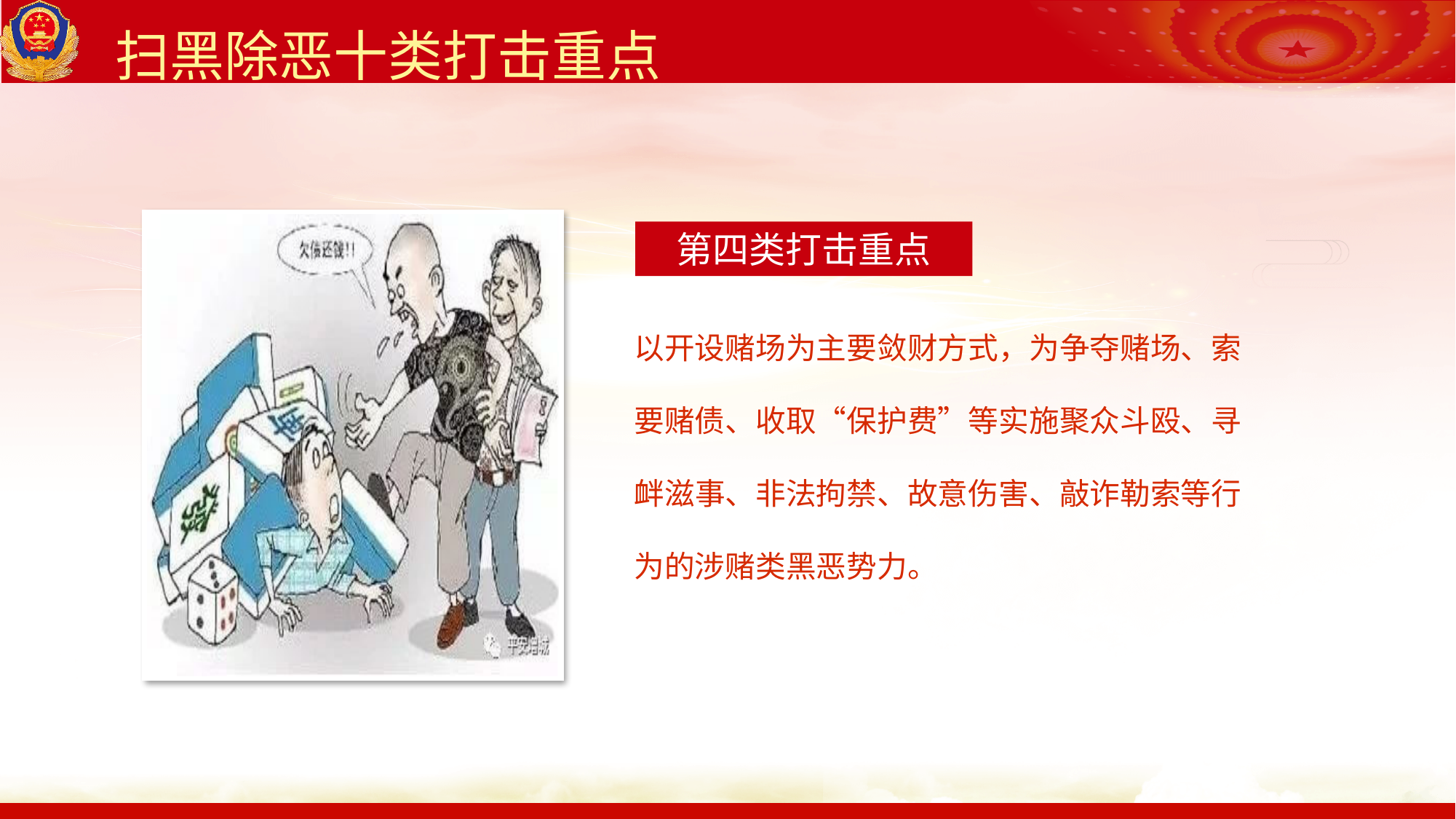

扫黑除恶十类打击重点

第四类打击重点
以开设赌场为主要敛财方式，为争夺赌场、索要赌债、收取“保护费”等实施聚众斗殴、寻衅滋事、非法拘禁、故意伤害、敲诈勒索等行为的涉赌类黑恶势力。